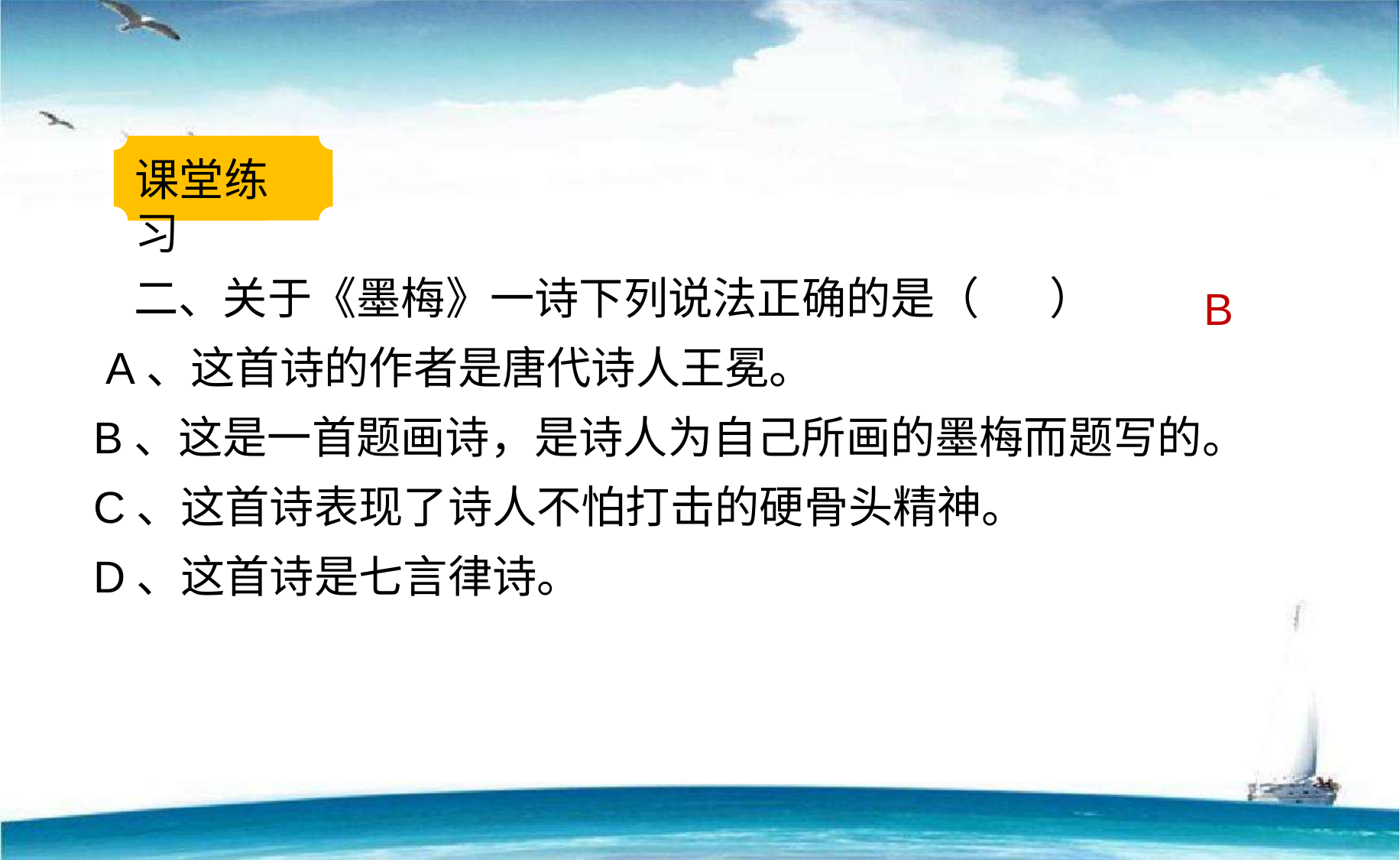

课堂练习

   二、关于《墨梅》一诗下列说法正确的是（       ）
 A、这首诗的作者是唐代诗人王冕。
B、这是一首题画诗，是诗人为自己所画的墨梅而题写的。
C、这首诗表现了诗人不怕打击的硬骨头精神。
D、这首诗是七言律诗。
B